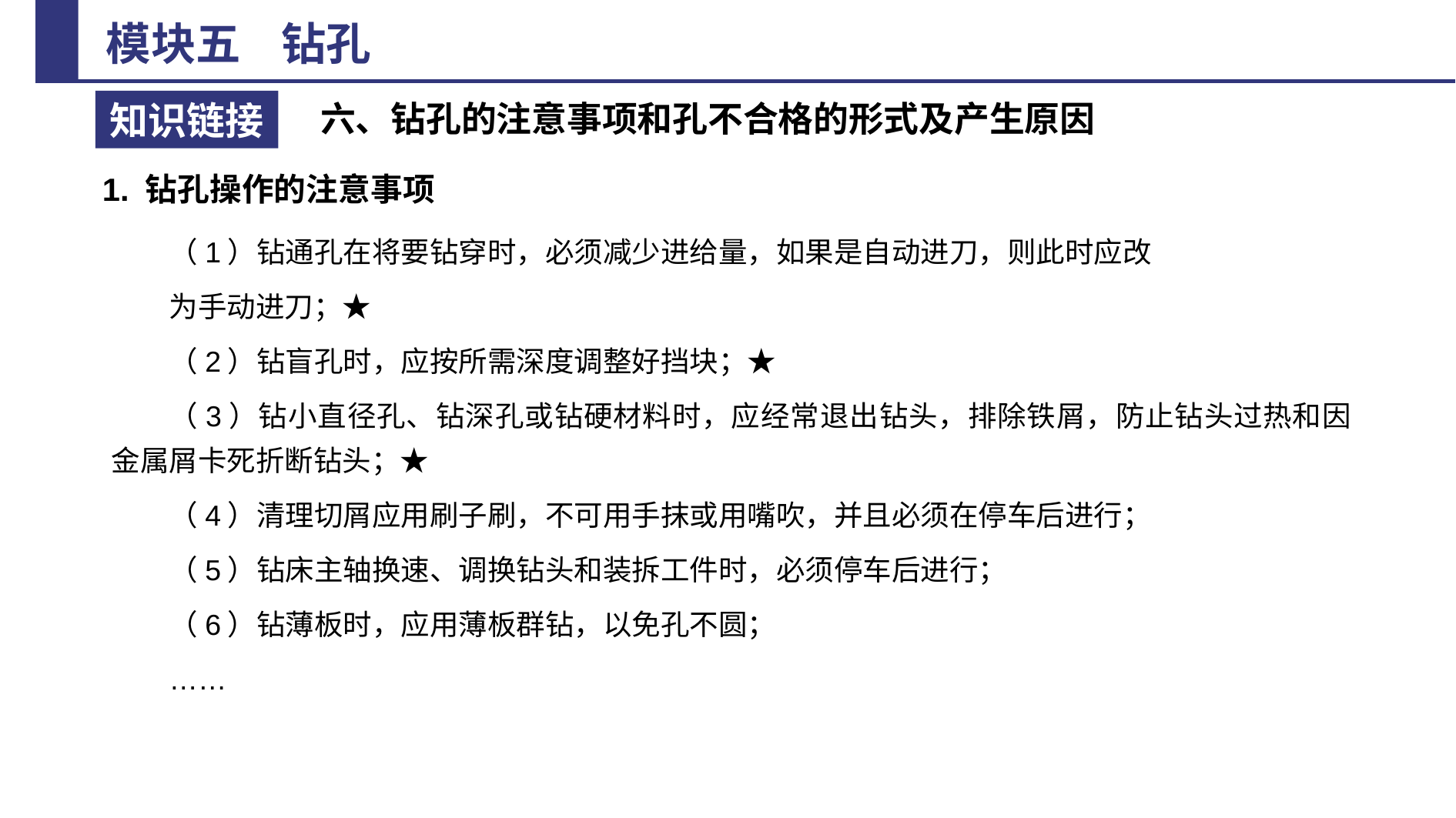

六、钻孔的注意事项和孔不合格的形式及产生原因
1. 钻孔操作的注意事项
（1）钻通孔在将要钻穿时，必须减少进给量，如果是自动进刀，则此时应改
为手动进刀；★
（2）钻盲孔时，应按所需深度调整好挡块；★
（3）钻小直径孔、钻深孔或钻硬材料时，应经常退出钻头，排除铁屑，防止钻头过热和因金属屑卡死折断钻头；★
（4）清理切屑应用刷子刷，不可用手抹或用嘴吹，并且必须在停车后进行；
（5）钻床主轴换速、调换钻头和装拆工件时，必须停车后进行；
（6）钻薄板时，应用薄板群钻，以免孔不圆；
……